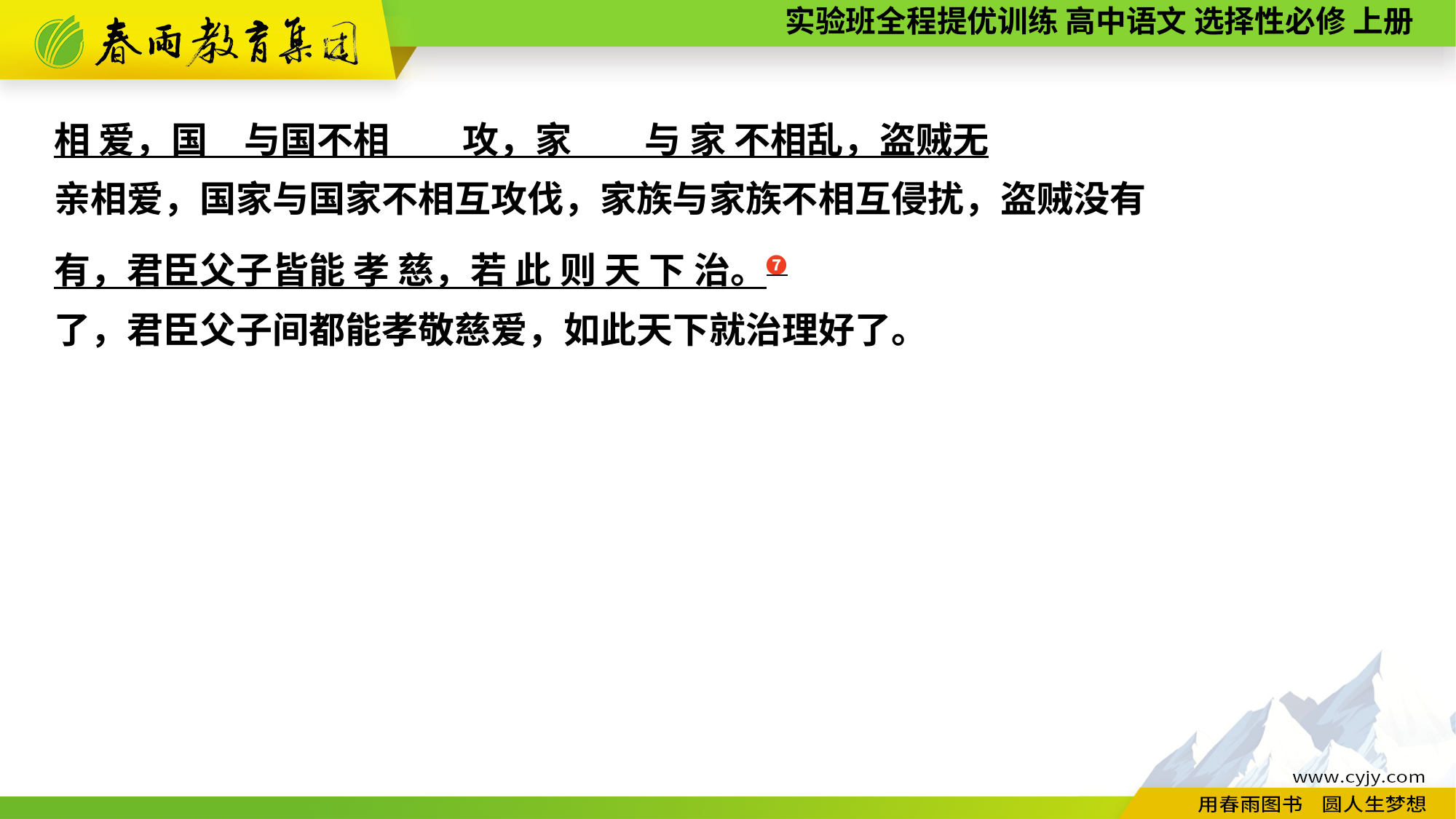

相 爱，国　与国不相　　攻，家　　与 家 不相乱，盗贼无

有，君臣父子皆能 孝 慈，若 此 则 天 下 治。❼
亲相爱，国家与国家不相互攻伐，家族与家族不相互侵扰，盗贼没有

了，君臣父子间都能孝敬慈爱，如此天下就治理好了。